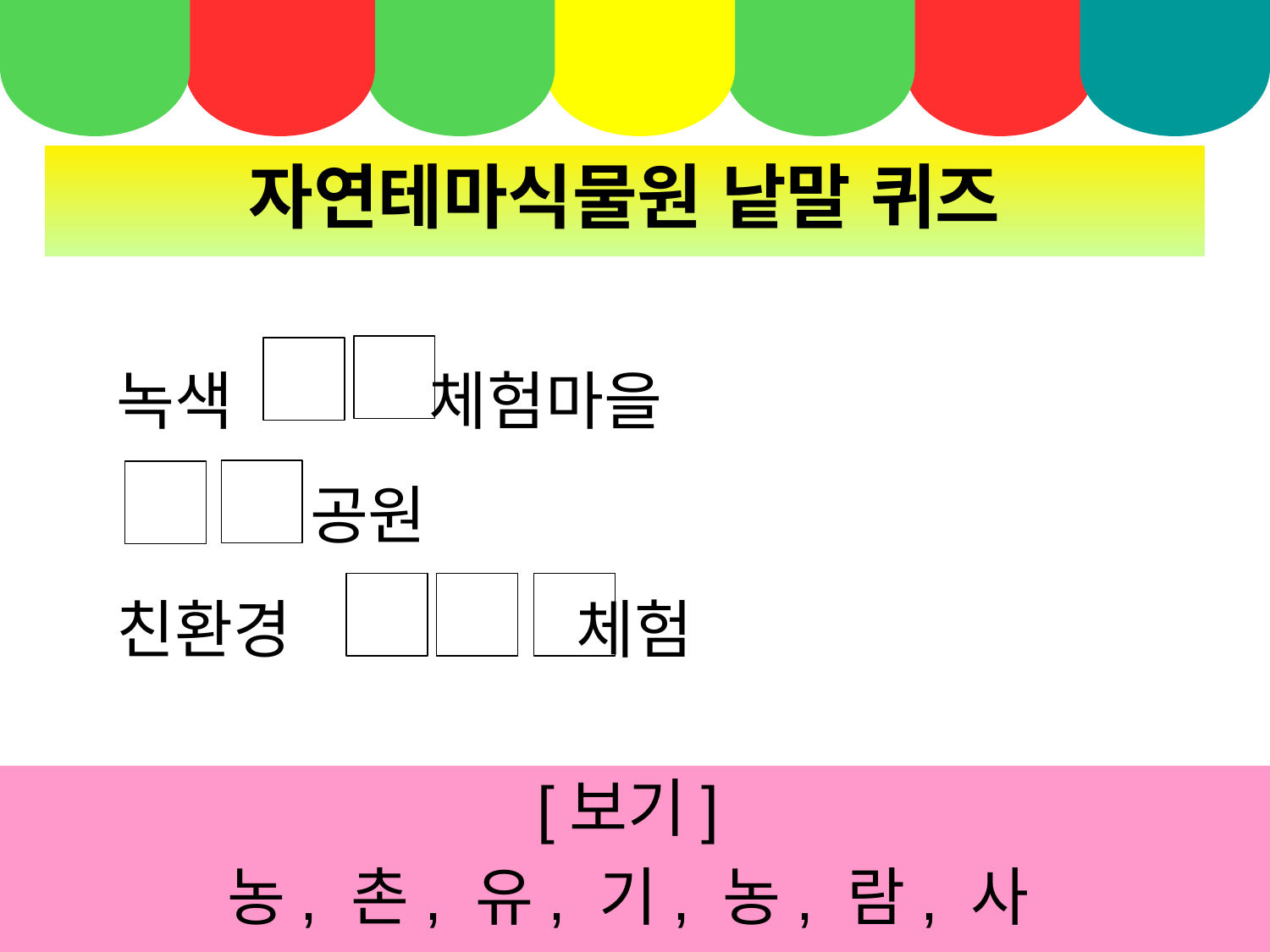

자연테마식물원 낱말 퀴즈
녹색           체험마을
          공원
친환경                체험

[보기]
농, 촌, 유, 기, 농, 람, 사